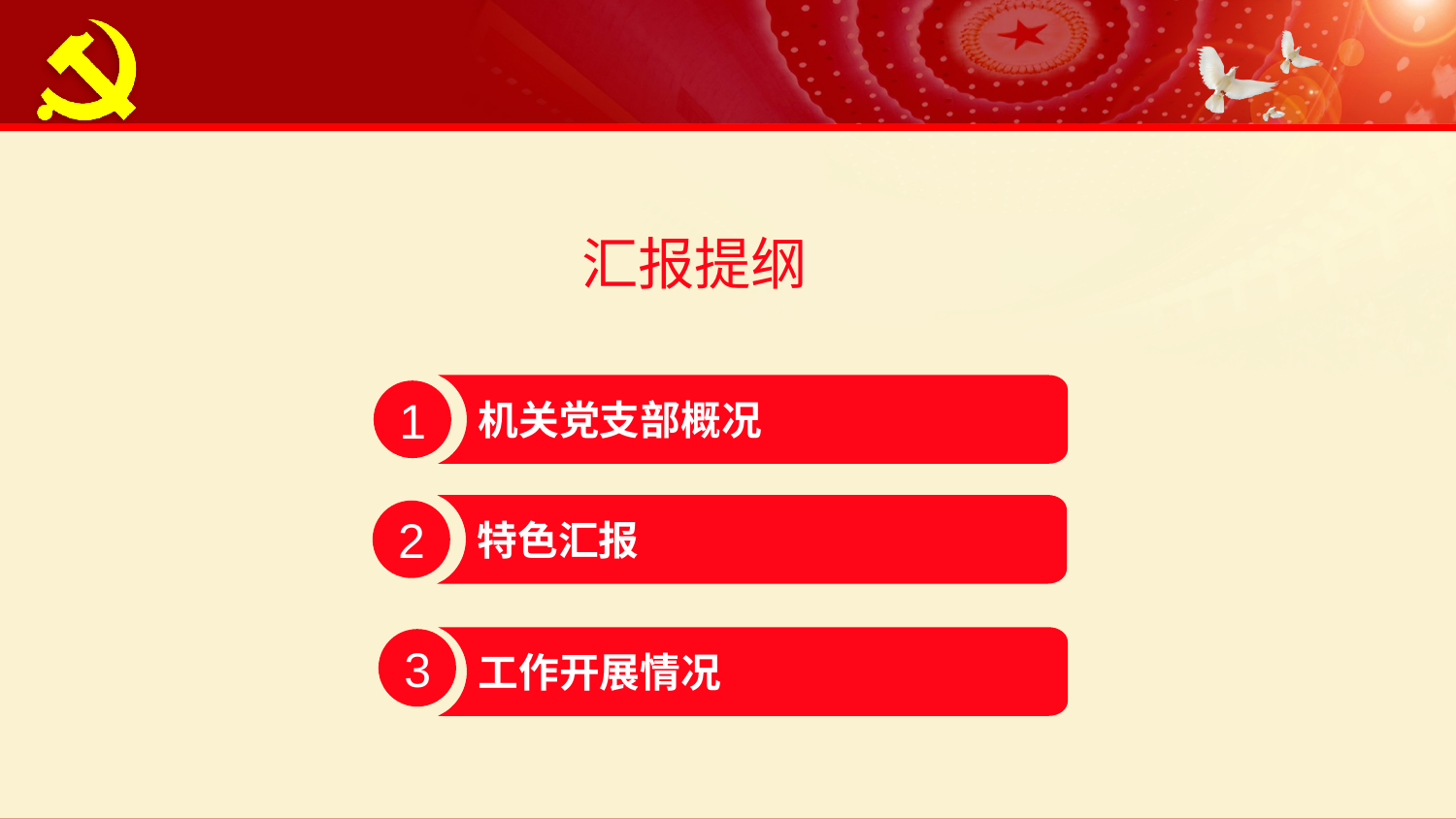

汇报提纲
机关党支部概况
1
工作开展情况
3
特色汇报
2